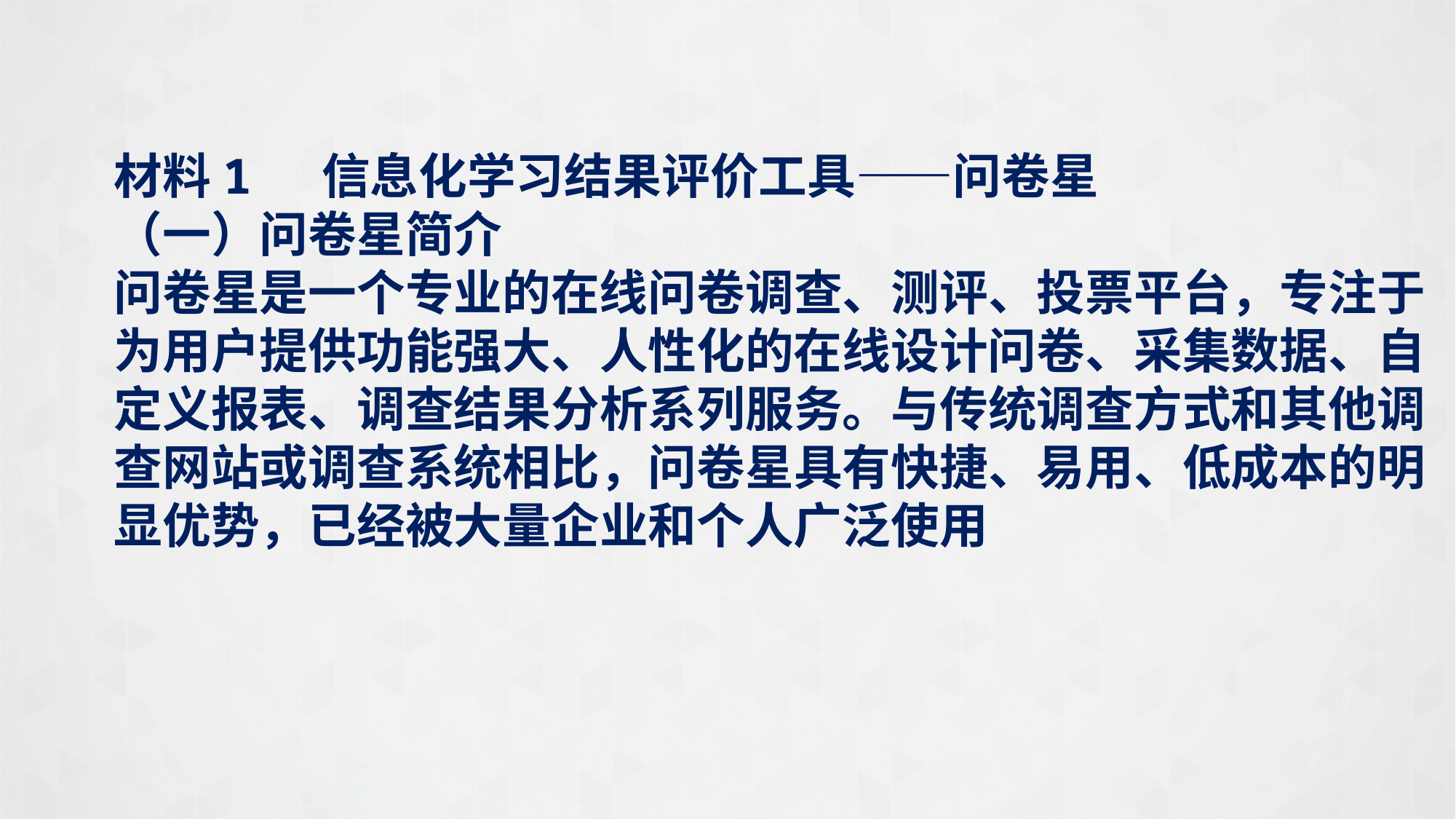

材料1  信息化学习结果评价工具——问卷星
（一）问卷星简介
问卷星是一个专业的在线问卷调查、测评、投票平台，专注于为用户提供功能强大、人性化的在线设计问卷、采集数据、自定义报表、调查结果分析系列服务。与传统调查方式和其他调查网站或调查系统相比，问卷星具有快捷、易用、低成本的明显优势，已经被大量企业和个人广泛使用